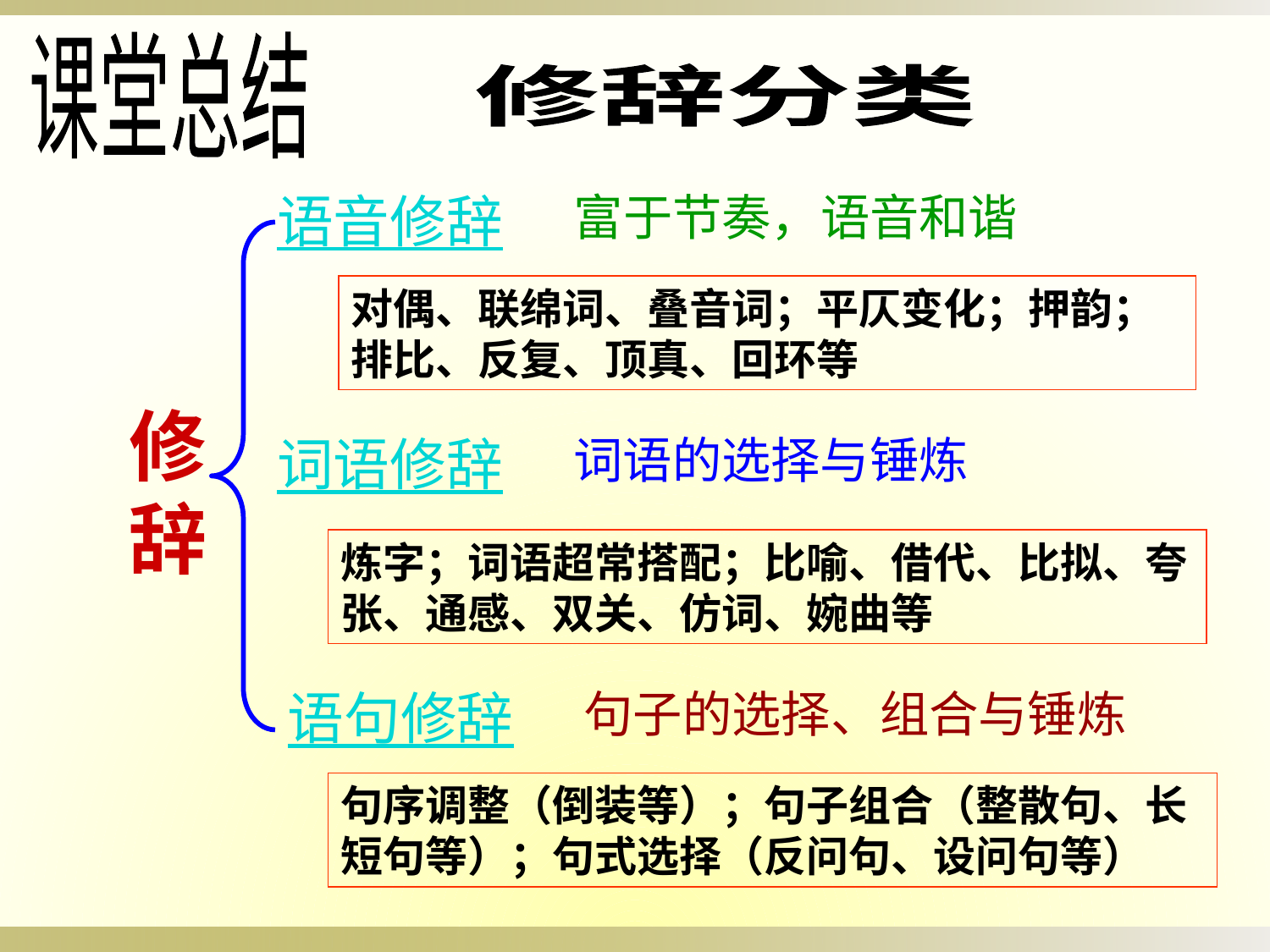

课堂总结
修辞分类
语音修辞
富于节奏，语音和谐

对偶、联绵词、叠音词；平仄变化；押韵；排比、反复、顶真、回环等
修辞
词语修辞
词语的选择与锤炼
炼字；词语超常搭配；比喻、借代、比拟、夸张、通感、双关、仿词、婉曲等
语句修辞
句子的选择、组合与锤炼
句序调整（倒装等）；句子组合（整散句、长短句等）；句式选择（反问句、设问句等）